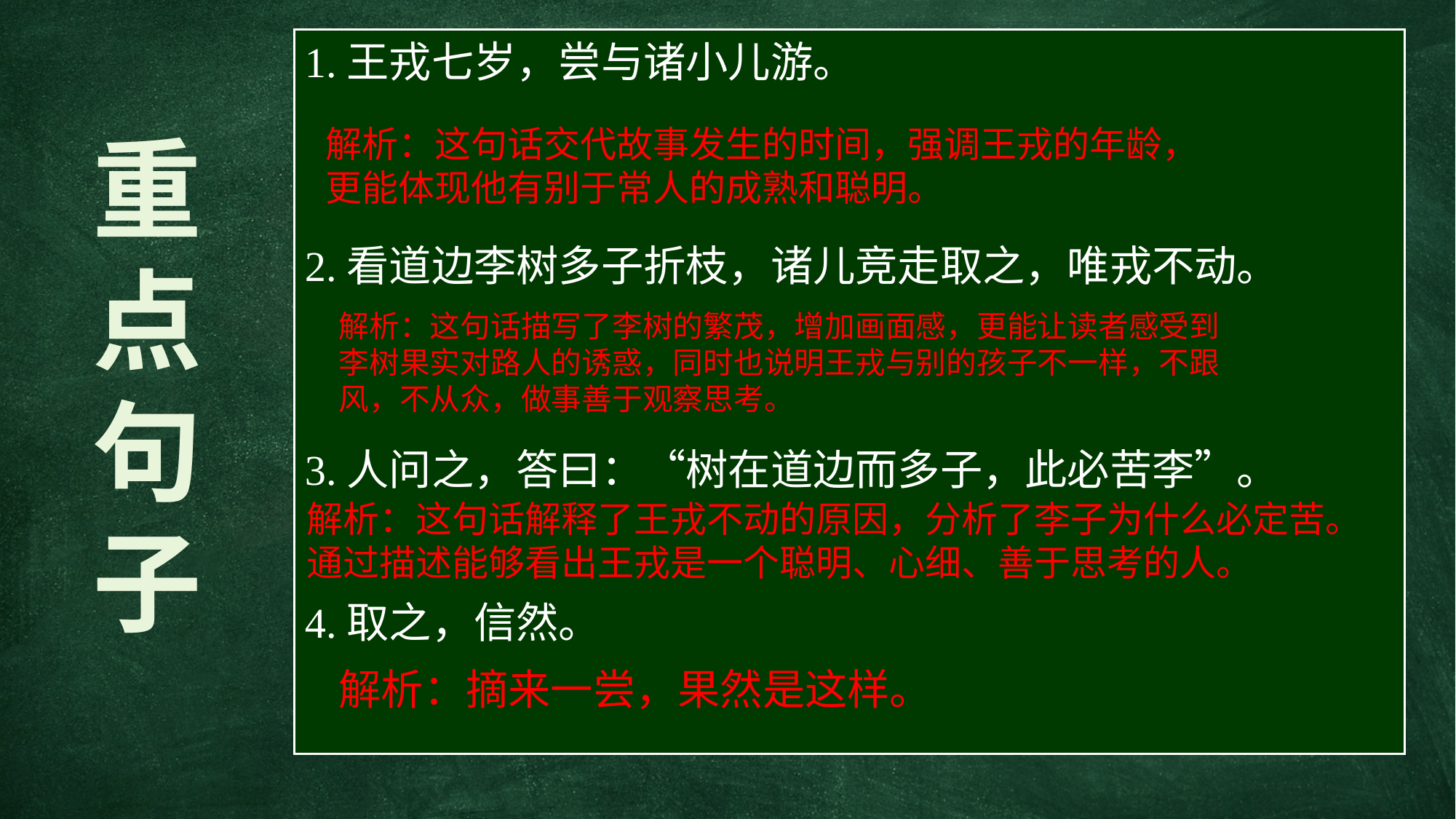

1.王戎七岁，尝与诸小儿游。

2.看道边李树多子折枝，诸儿竞走取之，唯戎不动。

3.人问之，答曰：“树在道边而多子，此必苦李”。

4.取之，信然。

重
点
句
子
解析：这句话交代故事发生的时间，强调王戎的年龄，更能体现他有别于常人的成熟和聪明。
解析：这句话描写了李树的繁茂，增加画面感，更能让读者感受到李树果实对路人的诱惑，同时也说明王戎与别的孩子不一样，不跟风，不从众，做事善于观察思考。
解析：这句话解释了王戎不动的原因，分析了李子为什么必定苦。通过描述能够看出王戎是一个聪明、心细、善于思考的人。
解析：摘来一尝，果然是这样。